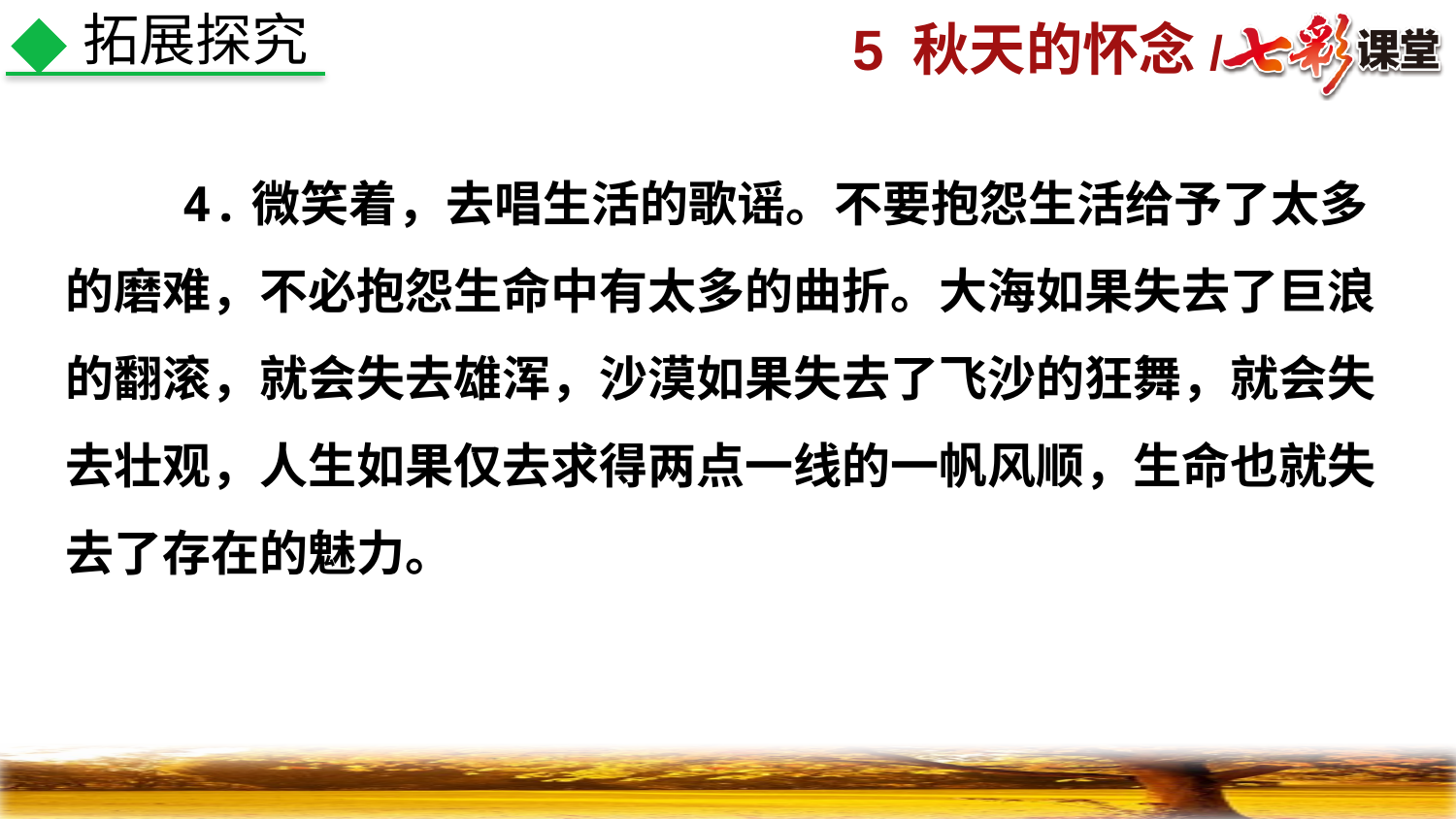

拓展探究

    4.微笑着，去唱生活的歌谣。不要抱怨生活给予了太多的磨难，不必抱怨生命中有太多的曲折。大海如果失去了巨浪的翻滚，就会失去雄浑，沙漠如果失去了飞沙的狂舞，就会失去壮观，人生如果仅去求得两点一线的一帆风顺，生命也就失去了存在的魅力。